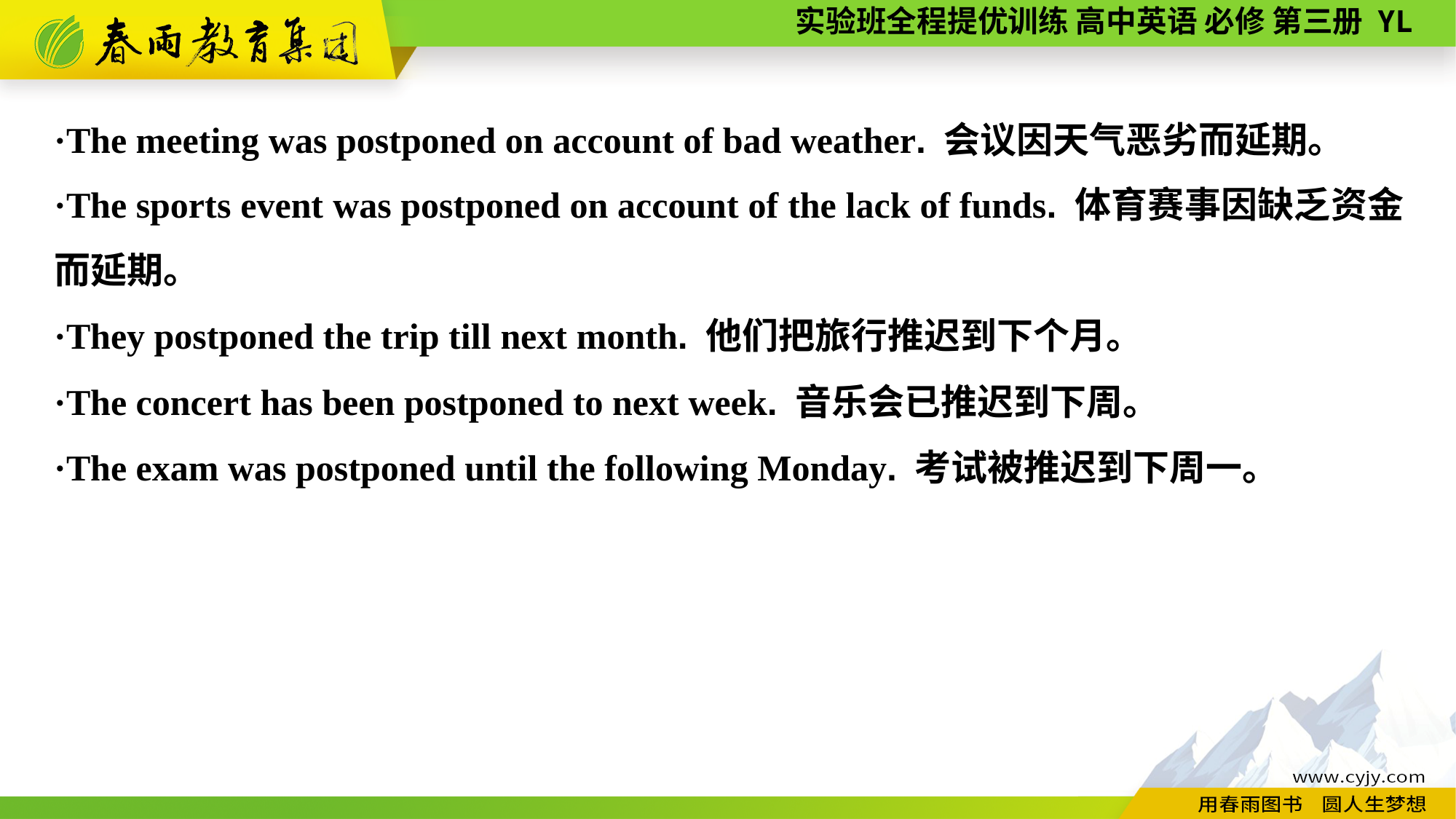

·The meeting was postponed on account of bad weather. 会议因天气恶劣而延期。
·The sports event was postponed on account of the lack of funds. 体育赛事因缺乏资金而延期。
·They postponed the trip till next month. 他们把旅行推迟到下个月。
·The concert has been postponed to next week. 音乐会已推迟到下周。
·The exam was postponed until the following Monday. 考试被推迟到下周一。